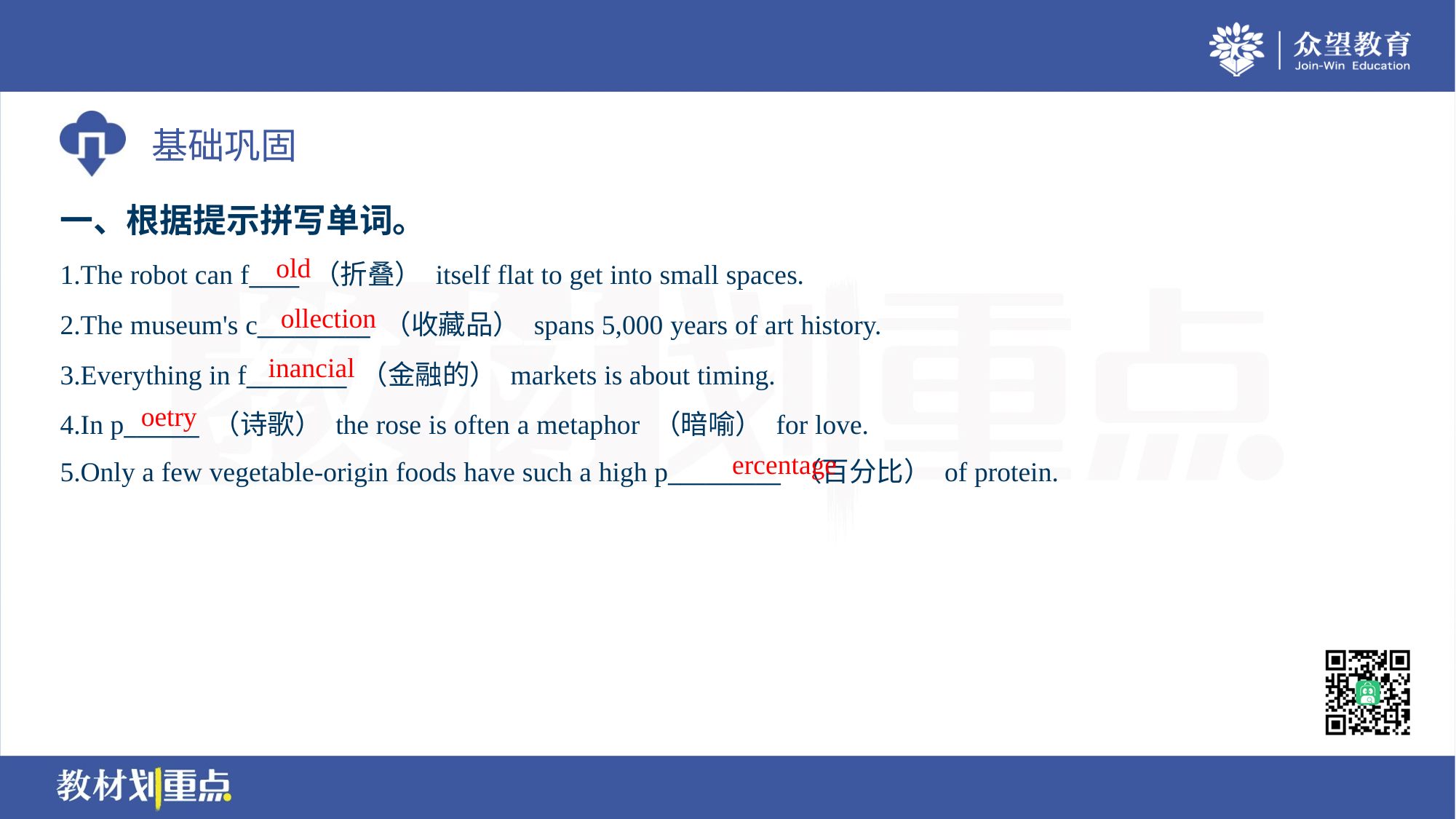

一、根据提示拼写单词。
old
1.The robot can f____ （折叠） itself flat to get into small spaces.
2.The museum's c_________ （收藏品） spans 5,000 years of art history.
3.Everything in f________ （金融的） markets is about timing.
4.In p______ （诗歌） the rose is often a metaphor （暗喻） for love.
5.Only a few vegetable-origin foods have such a high p_________ （百分比） of protein.
ollection
inancial
oetry
ercentage